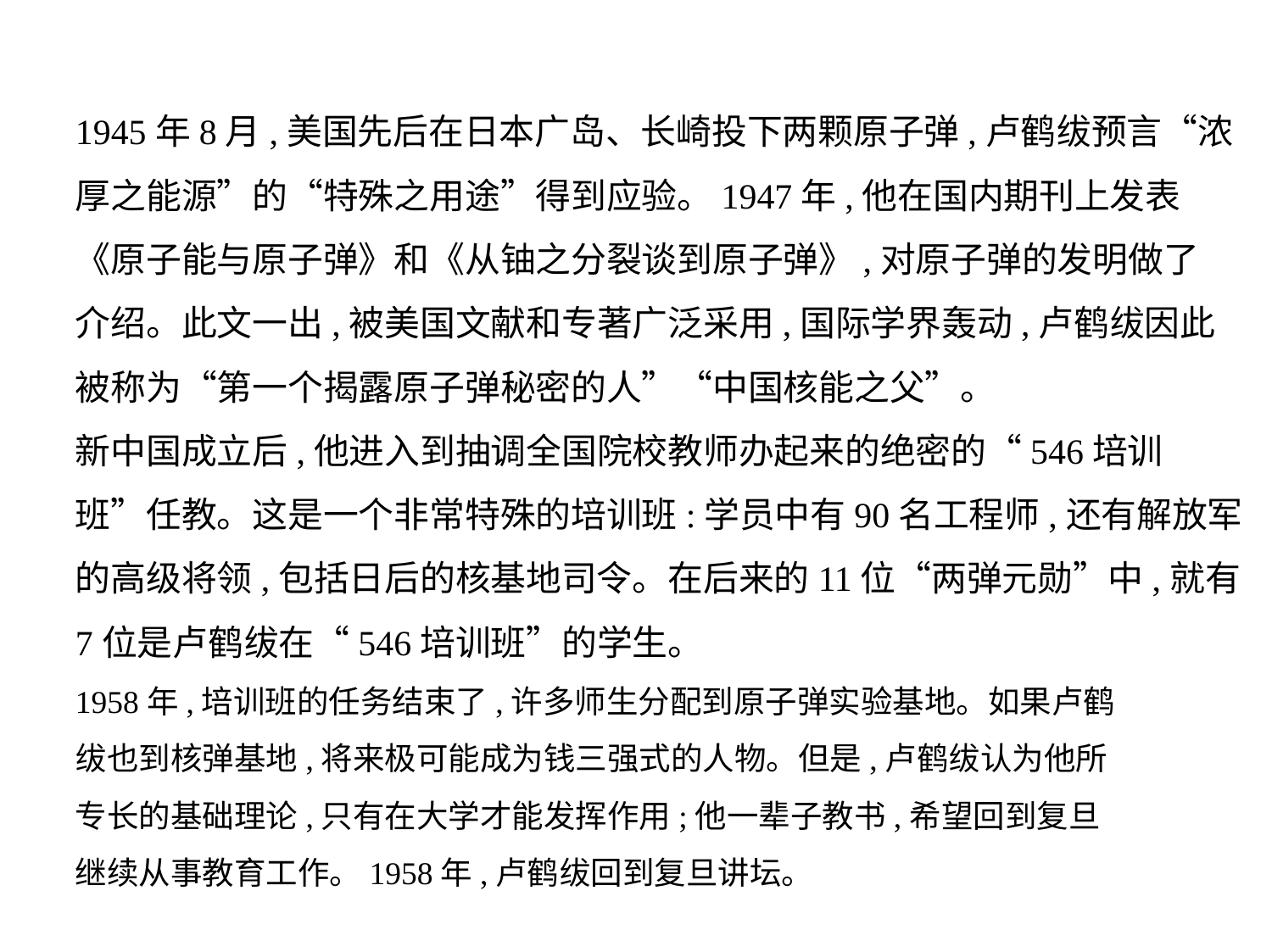

1945年8月,美国先后在日本广岛、长崎投下两颗原子弹,卢鹤绂预言“浓
厚之能源”的“特殊之用途”得到应验。1947年,他在国内期刊上发表
《原子能与原子弹》和《从铀之分裂谈到原子弹》,对原子弹的发明做了
介绍。此文一出,被美国文献和专著广泛采用,国际学界轰动,卢鹤绂因此
被称为“第一个揭露原子弹秘密的人”“中国核能之父”。
新中国成立后,他进入到抽调全国院校教师办起来的绝密的“546培训
班”任教。这是一个非常特殊的培训班:学员中有90名工程师,还有解放军
的高级将领,包括日后的核基地司令。在后来的11位“两弹元勋”中,就有
7位是卢鹤绂在“546培训班”的学生。
1958年,培训班的任务结束了,许多师生分配到原子弹实验基地。如果卢鹤
绂也到核弹基地,将来极可能成为钱三强式的人物。但是,卢鹤绂认为他所
专长的基础理论,只有在大学才能发挥作用;他一辈子教书,希望回到复旦
继续从事教育工作。1958年,卢鹤绂回到复旦讲坛。